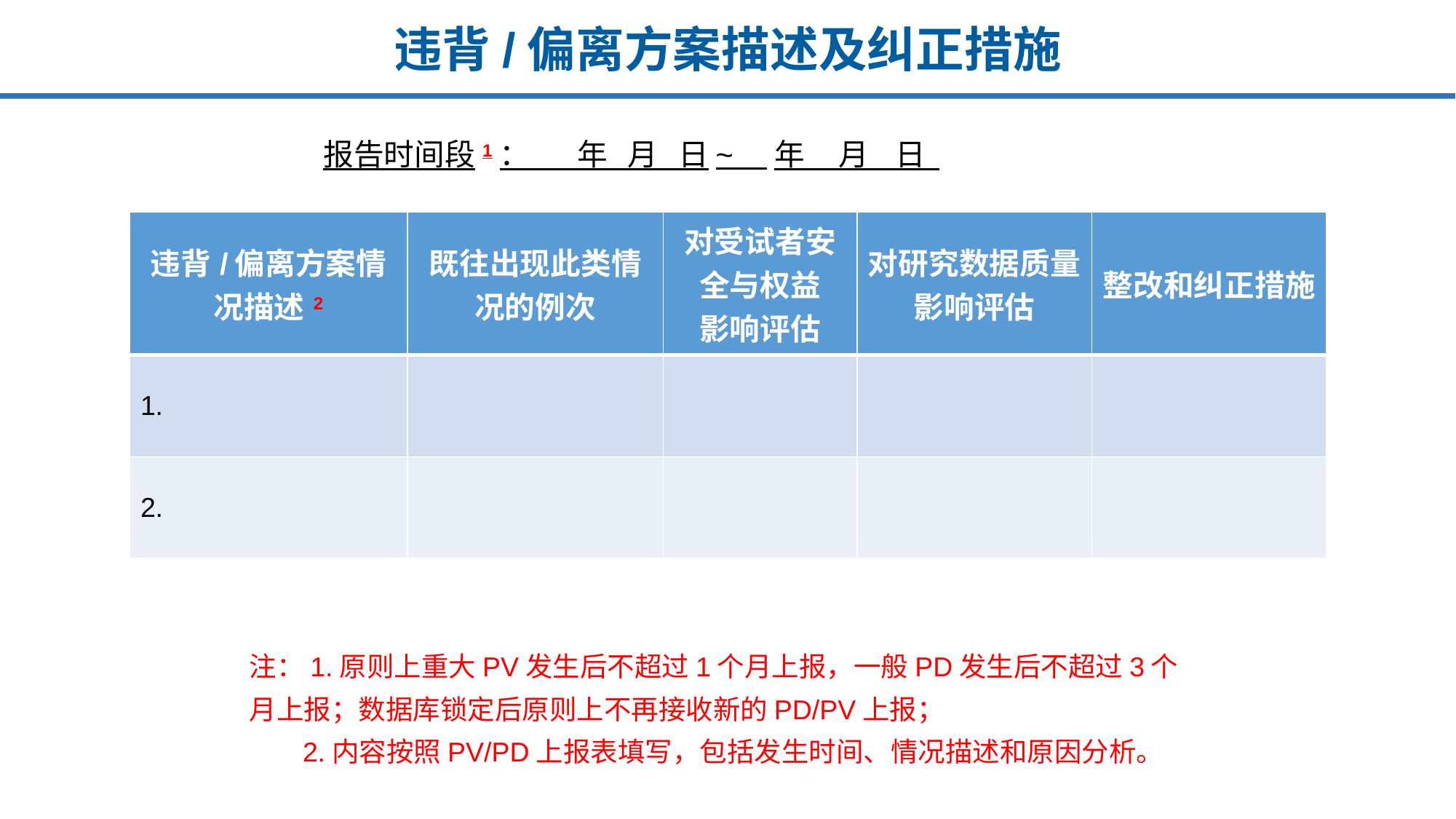

# 违背/偏离方案描述及纠正措施
报告时间段1：       年   月   日~    年     月    日
| 违背/偏离方案情况描述2 | 既往出现此类情况的例次 | 对受试者安全与权益 影响评估 | 对研究数据质量影响评估 | 整改和纠正措施 |
| --- | --- | --- | --- | --- |
| 1. |  |  |  |  |
| 2. |  |  |  |  |
注：1.原则上重大PV发生后不超过1个月上报，一般PD发生后不超过3个月上报；数据库锁定后原则上不再接收新的PD/PV上报；
       2.内容按照PV/PD上报表填写，包括发生时间、情况描述和原因分析。